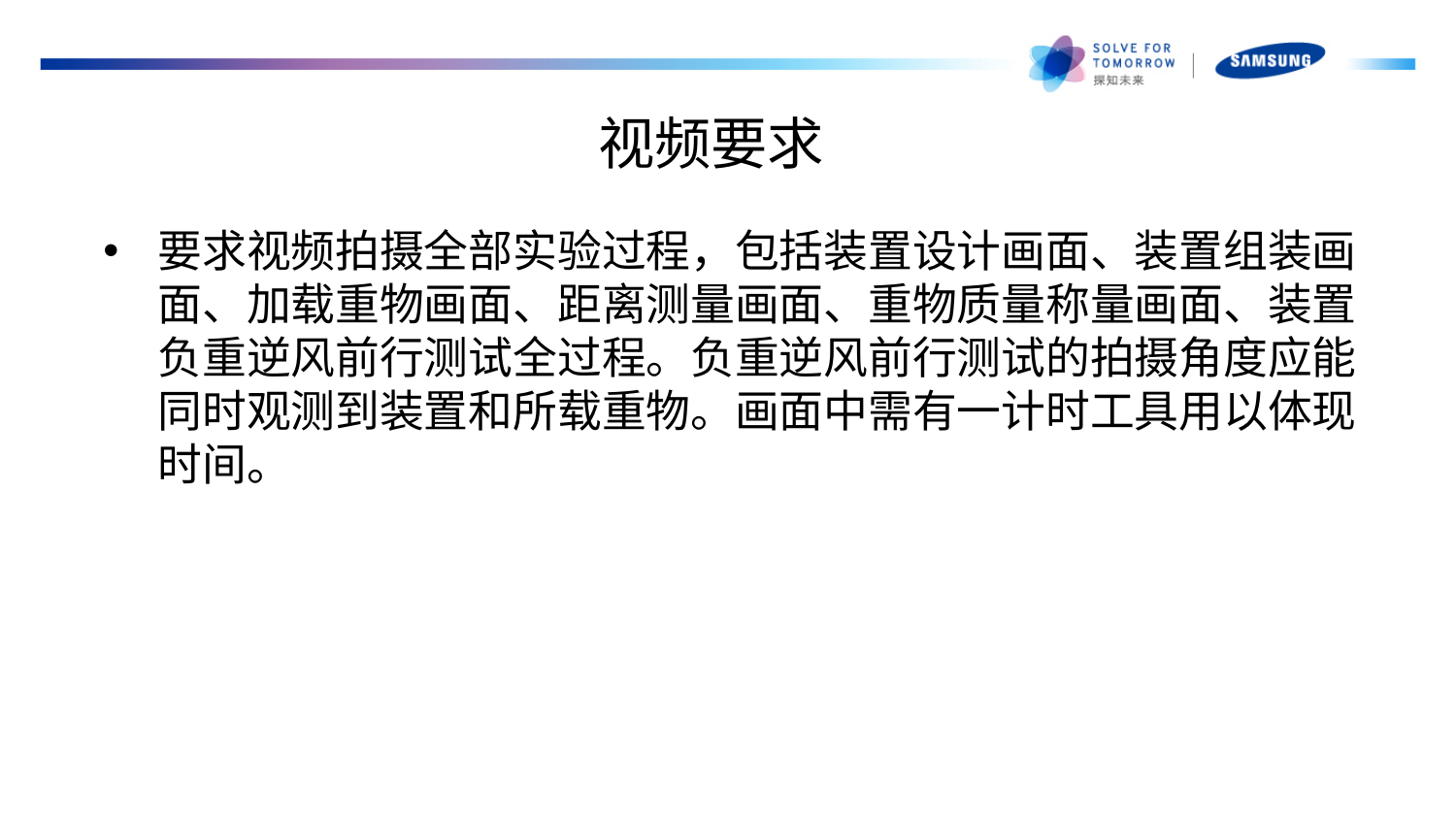

# 视频要求
要求视频拍摄全部实验过程，包括装置设计画面、装置组装画面、加载重物画面、距离测量画面、重物质量称量画面、装置负重逆风前行测试全过程。负重逆风前行测试的拍摄角度应能同时观测到装置和所载重物。画面中需有一计时工具用以体现时间。